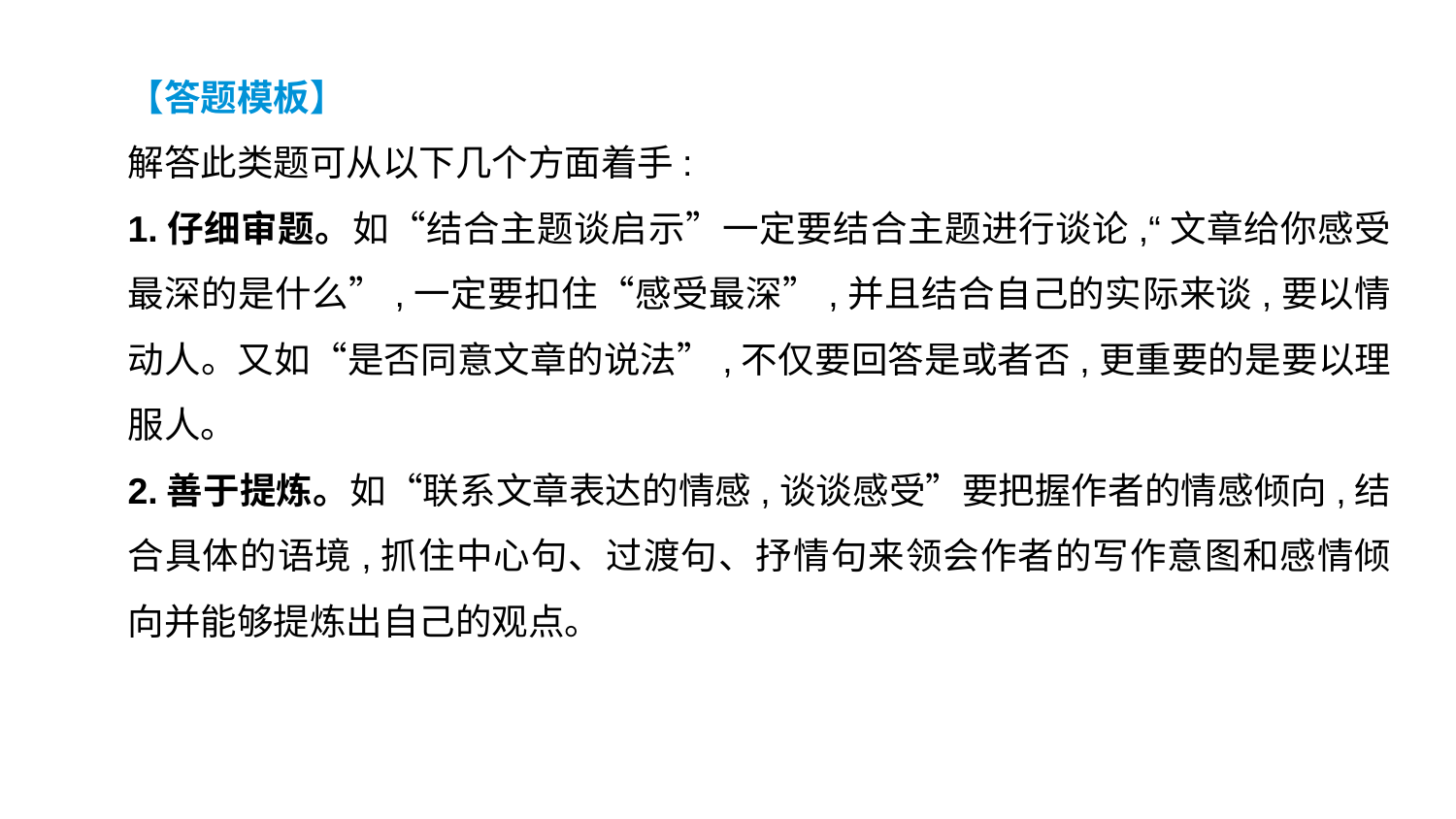

【答题模板】
解答此类题可从以下几个方面着手:
1.仔细审题。如“结合主题谈启示”一定要结合主题进行谈论,“文章给你感受最深的是什么”,一定要扣住“感受最深”,并且结合自己的实际来谈,要以情动人。又如“是否同意文章的说法”,不仅要回答是或者否,更重要的是要以理服人。
2.善于提炼。如“联系文章表达的情感,谈谈感受”要把握作者的情感倾向,结合具体的语境,抓住中心句、过渡句、抒情句来领会作者的写作意图和感情倾向并能够提炼出自己的观点。